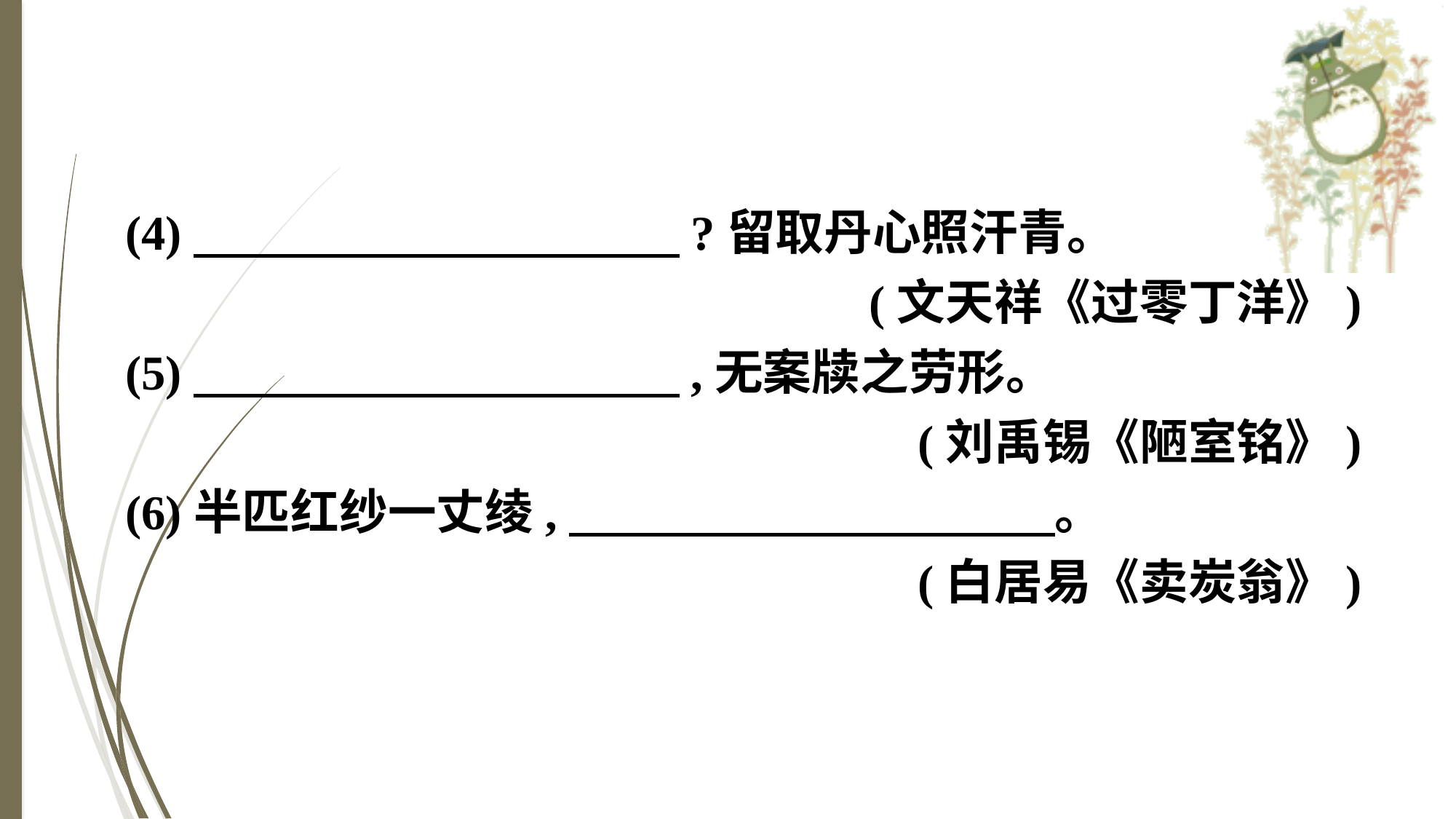

(4)　　　　　　　　　　?留取丹心照汗青。
(文天祥《过零丁洋》)
(5)　　　　　　　　　　,无案牍之劳形。
(刘禹锡《陋室铭》)
(6)半匹红纱一丈绫,　　　　　　　　　　。
(白居易《卖炭翁》)